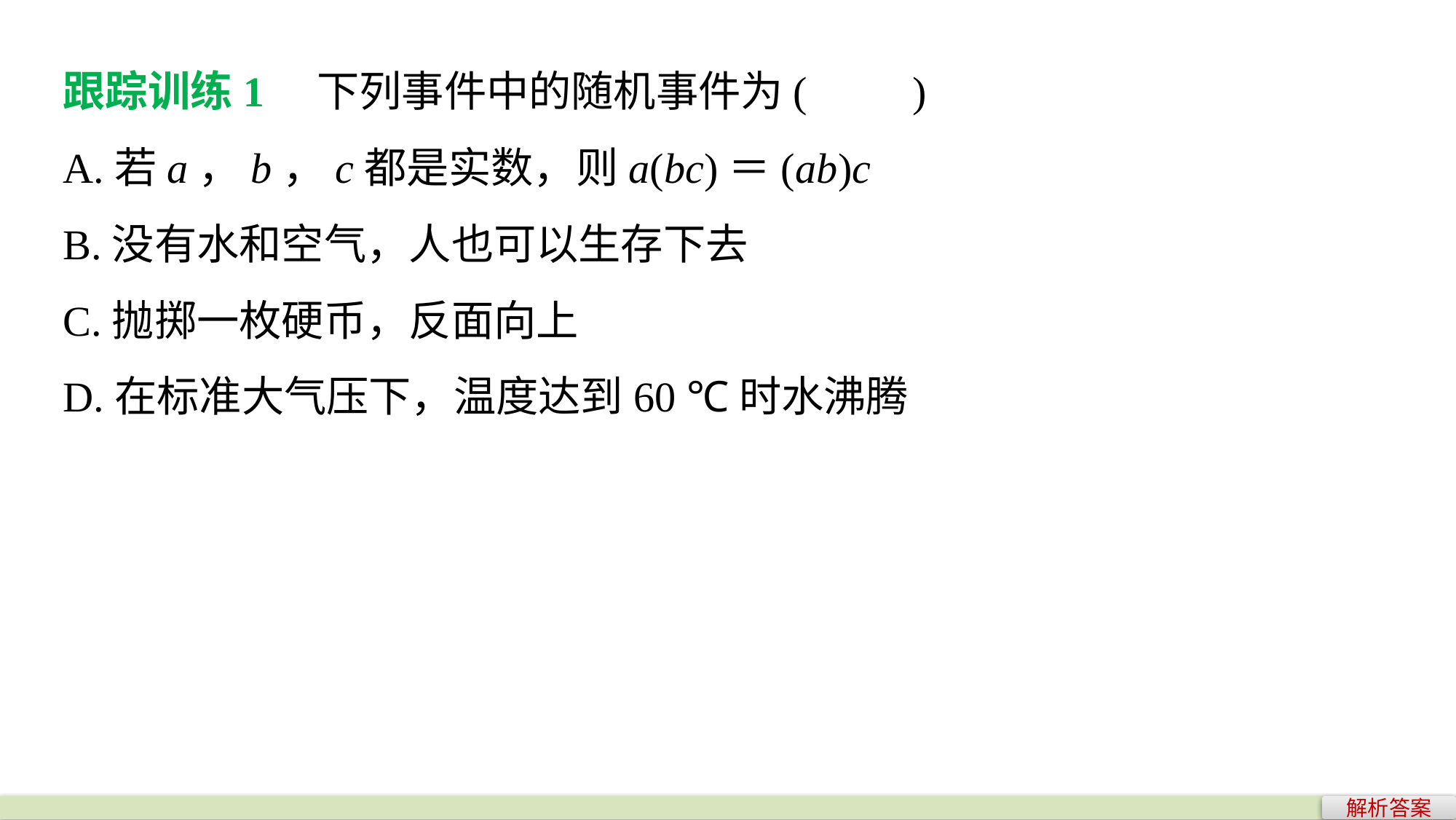

跟踪训练1　下列事件中的随机事件为(　　)
A.若a，b，c都是实数，则a(bc)＝(ab)c
B.没有水和空气，人也可以生存下去
C.抛掷一枚硬币，反面向上
D.在标准大气压下，温度达到60 ℃时水沸腾
解析答案